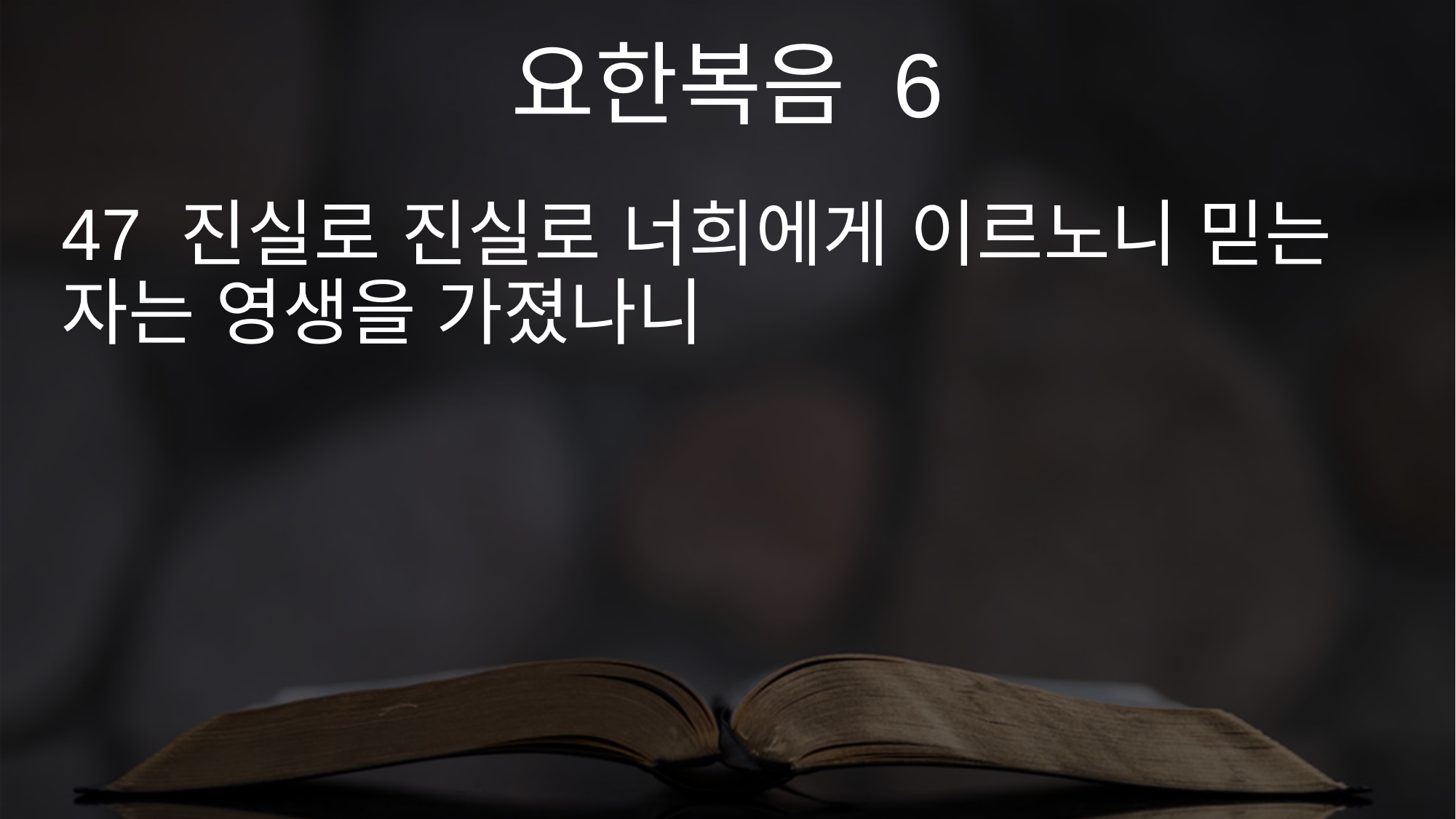

요한복음 6
47 진실로 진실로 너희에게 이르노니 믿는 자는 영생을 가졌나니